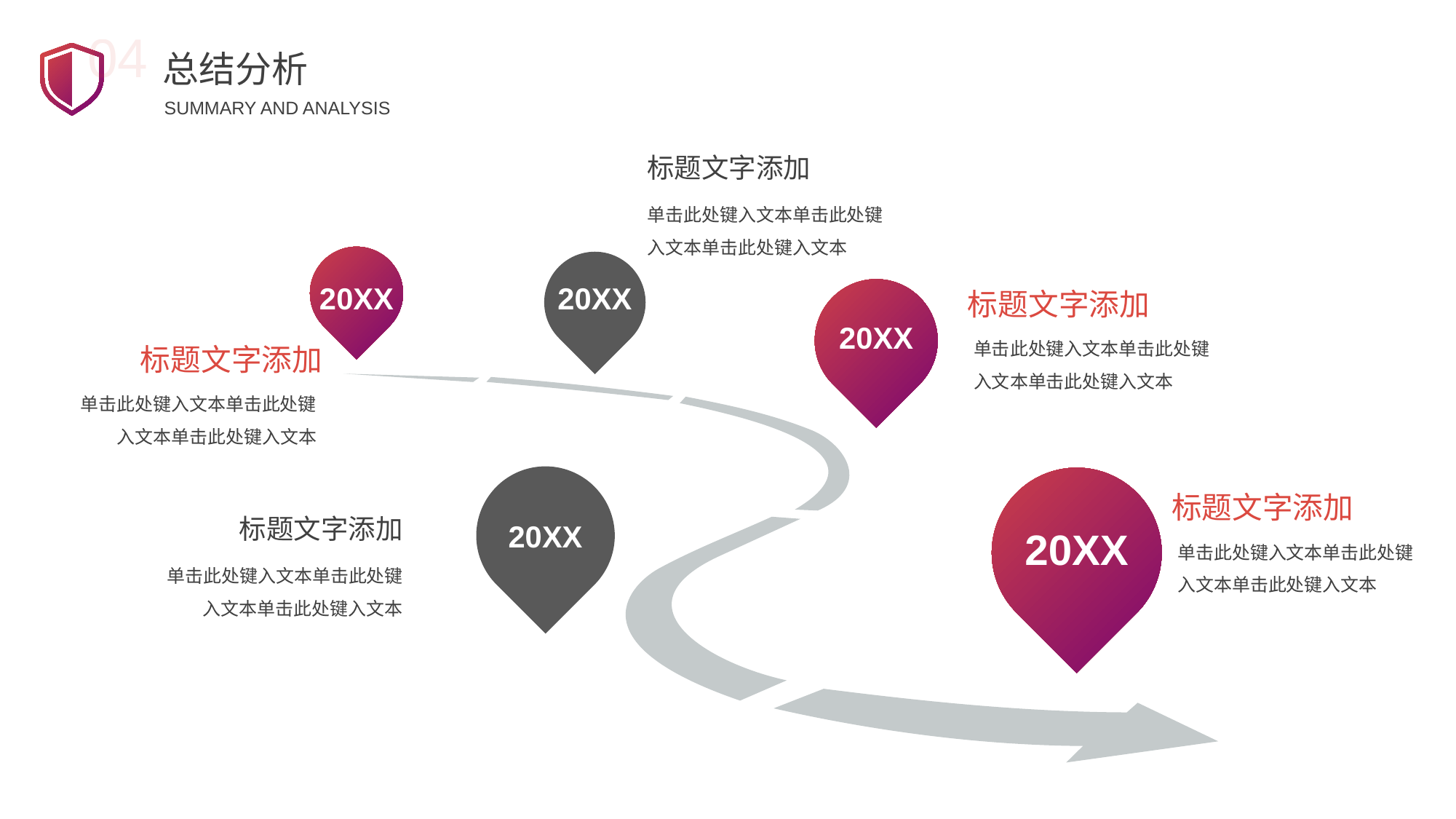

04
总结分析

SUMMARY AND ANALYSIS
标题文字添加
单击此处键入文本单击此处键入文本单击此处键入文本

20XX
20XX

标题文字添加
20XX
单击此处键入文本单击此处键入文本单击此处键入文本
标题文字添加

单击此处键入文本单击此处键入文本单击此处键入文本

标题文字添加
标题文字添加
20XX

20XX
单击此处键入文本单击此处键入文本单击此处键入文本
单击此处键入文本单击此处键入文本单击此处键入文本